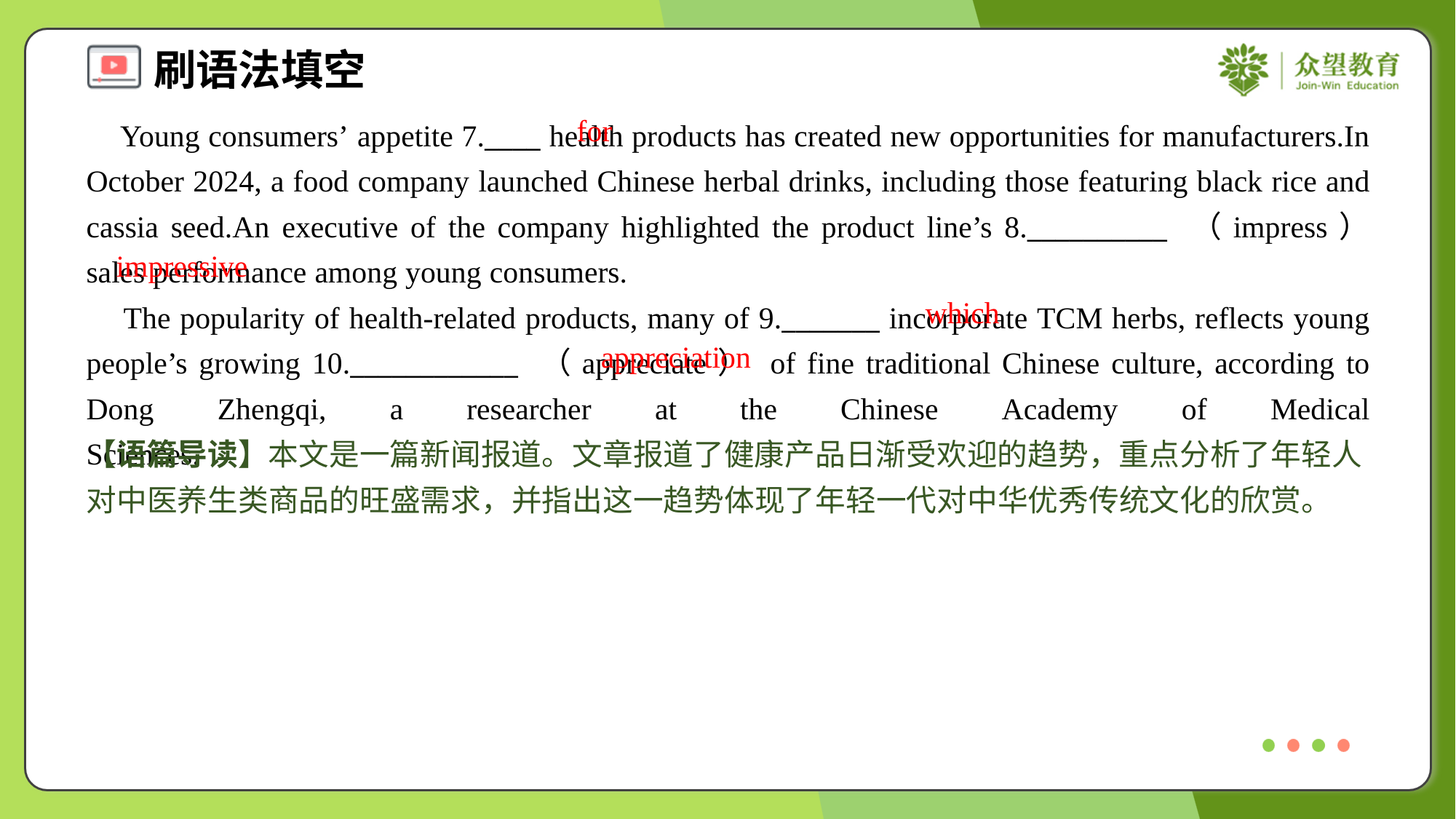

for
    Young consumers’ appetite 7.____ health products has created new opportunities for manufacturers.In October 2024, a food company launched Chinese herbal drinks, including those featuring black rice and cassia seed.An executive of the company highlighted the product line’s 8.__________ （impress） sales performance among young consumers.
    The popularity of health-related products, many of 9._______ incorporate TCM herbs, reflects young people’s growing 10.____________ （appreciate） of fine traditional Chinese culture, according to Dong Zhengqi, a researcher at the Chinese Academy of Medical Sciences.#1.4
impressive
which
appreciation
【语篇导读】本文是一篇新闻报道。文章报道了健康产品日渐受欢迎的趋势，重点分析了年轻人对中医养生类商品的旺盛需求，并指出这一趋势体现了年轻一代对中华优秀传统文化的欣赏。